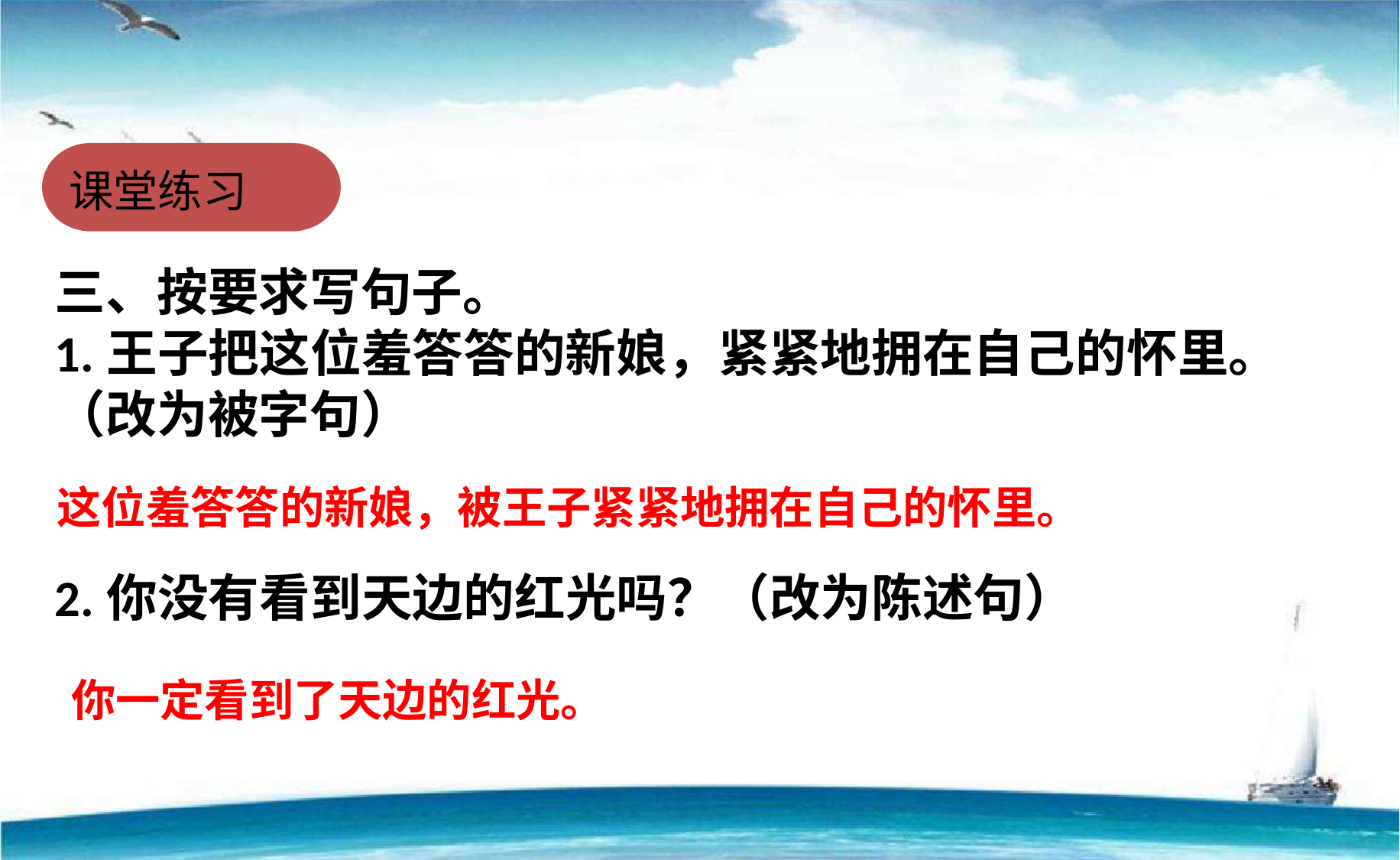

课堂练习
三、按要求写句子。
1.王子把这位羞答答的新娘，紧紧地拥在自己的怀里。（改为被字句）

2.你没有看到天边的红光吗？（改为陈述句）

这位羞答答的新娘，被王子紧紧地拥在自己的怀里。
你一定看到了天边的红光。